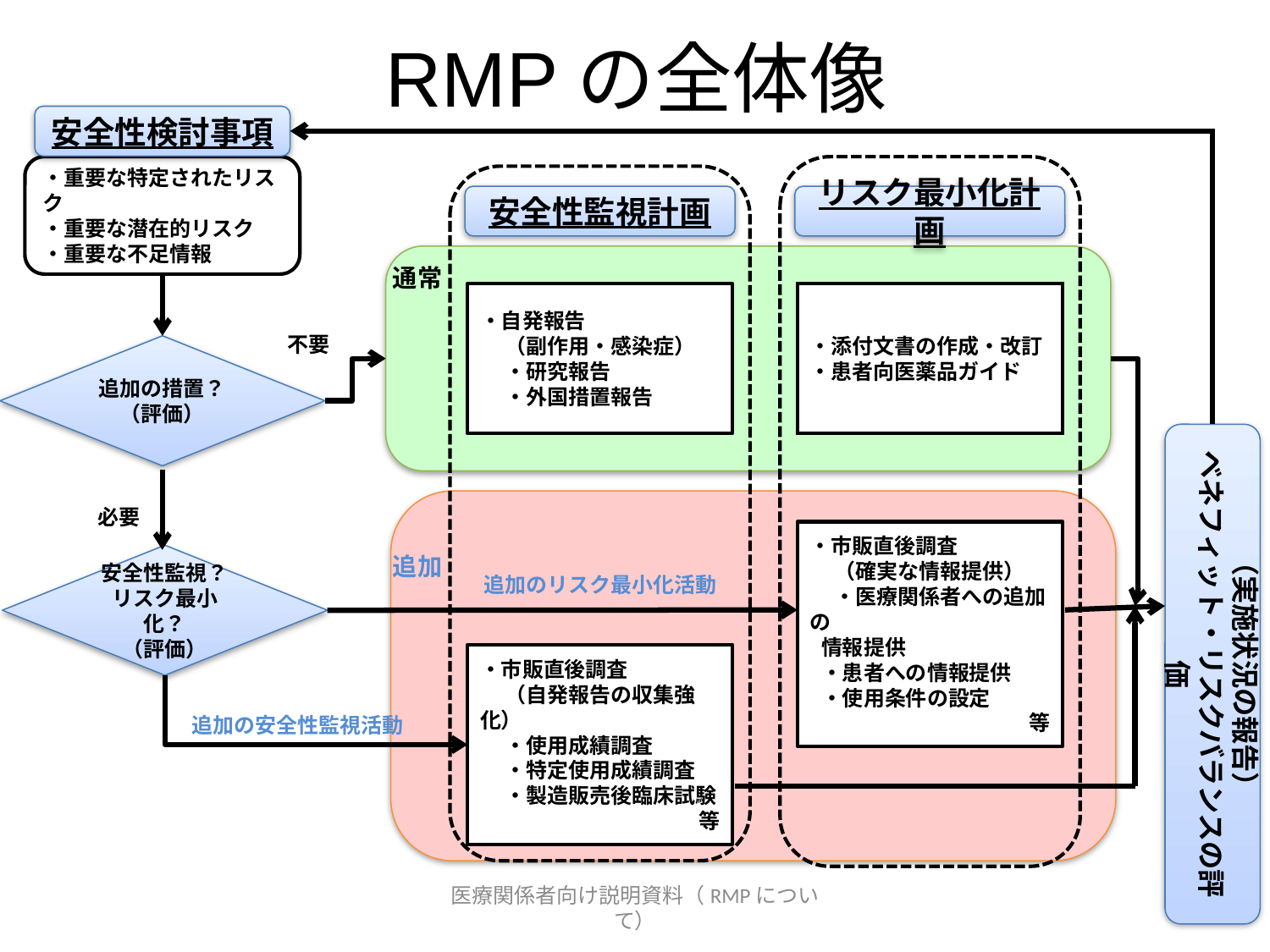

RMPの全体像
安全性検討事項
・重要な特定されたリスク
・重要な潜在的リスク
・重要な不足情報

安全性監視計画
リスク最小化計画

通常
・自発報告
（副作用・感染症）
・研究報告
・外国措置報告
・添付文書の作成・改訂
・患者向医薬品ガイド
不要
追加の措置？
（評価）
（実施状況の報告）
ベネフィット・リスクバランスの評価

必要
・市販直後調査
（確実な情報提供）
・医療関係者への追加の
情報提供
・患者への情報提供
・使用条件の設定
等
追加
安全性監視？
リスク最小化？
（評価）
追加のリスク最小化活動
・市販直後調査
（自発報告の収集強化）
・使用成績調査
・特定使用成績調査
・製造販売後臨床試験
等
追加の安全性監視活動
医療関係者向け説明資料（RMPについて）